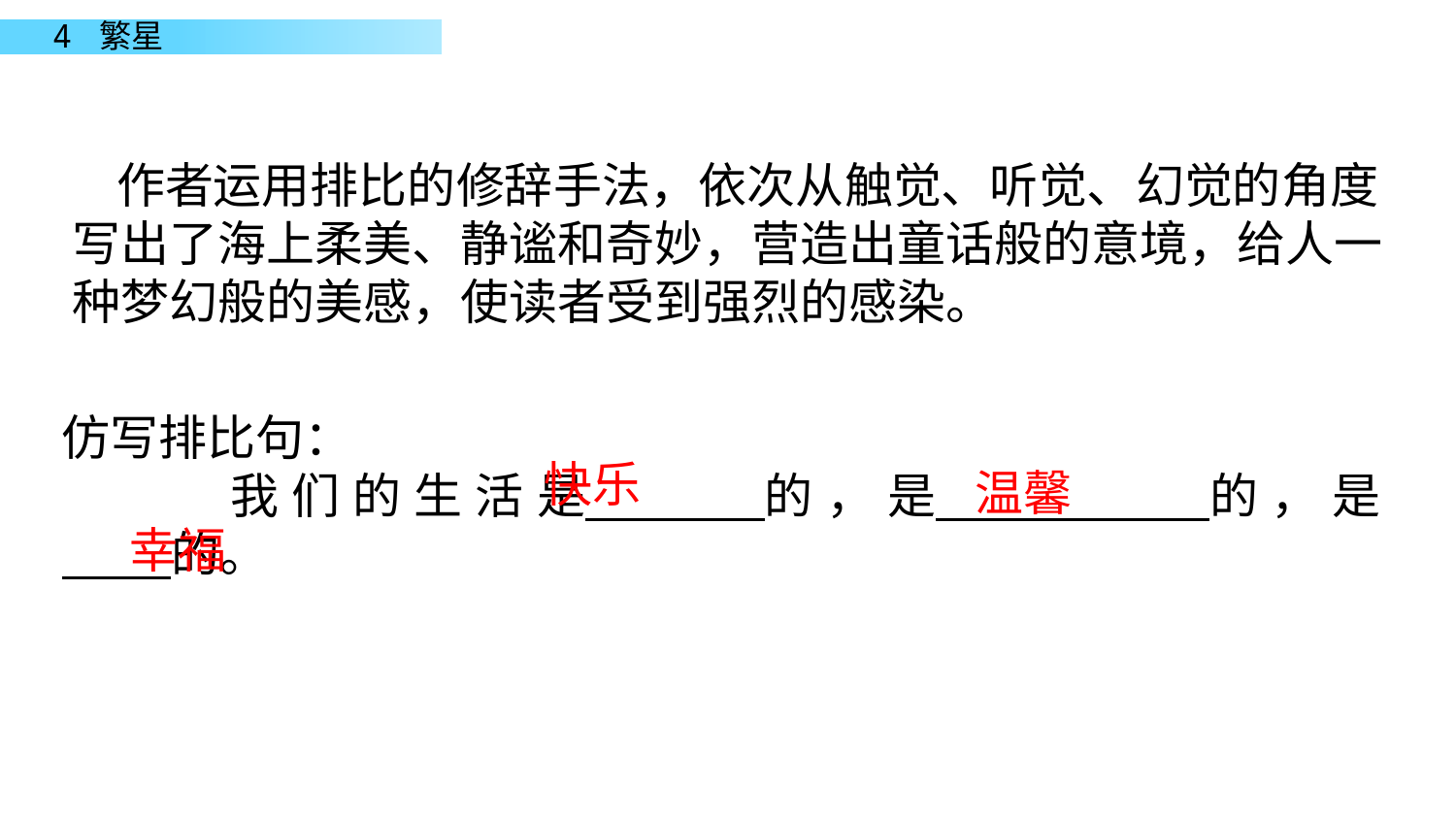

作者运用排比的修辞手法，依次从触觉、听觉、幻觉的角度写出了海上柔美、静谧和奇妙，营造出童话般的意境，给人一种梦幻般的美感，使读者受到强烈的感染。
仿写排比句：
    我们的生活是       的，是           的，是
          的。
快乐
温馨
幸福